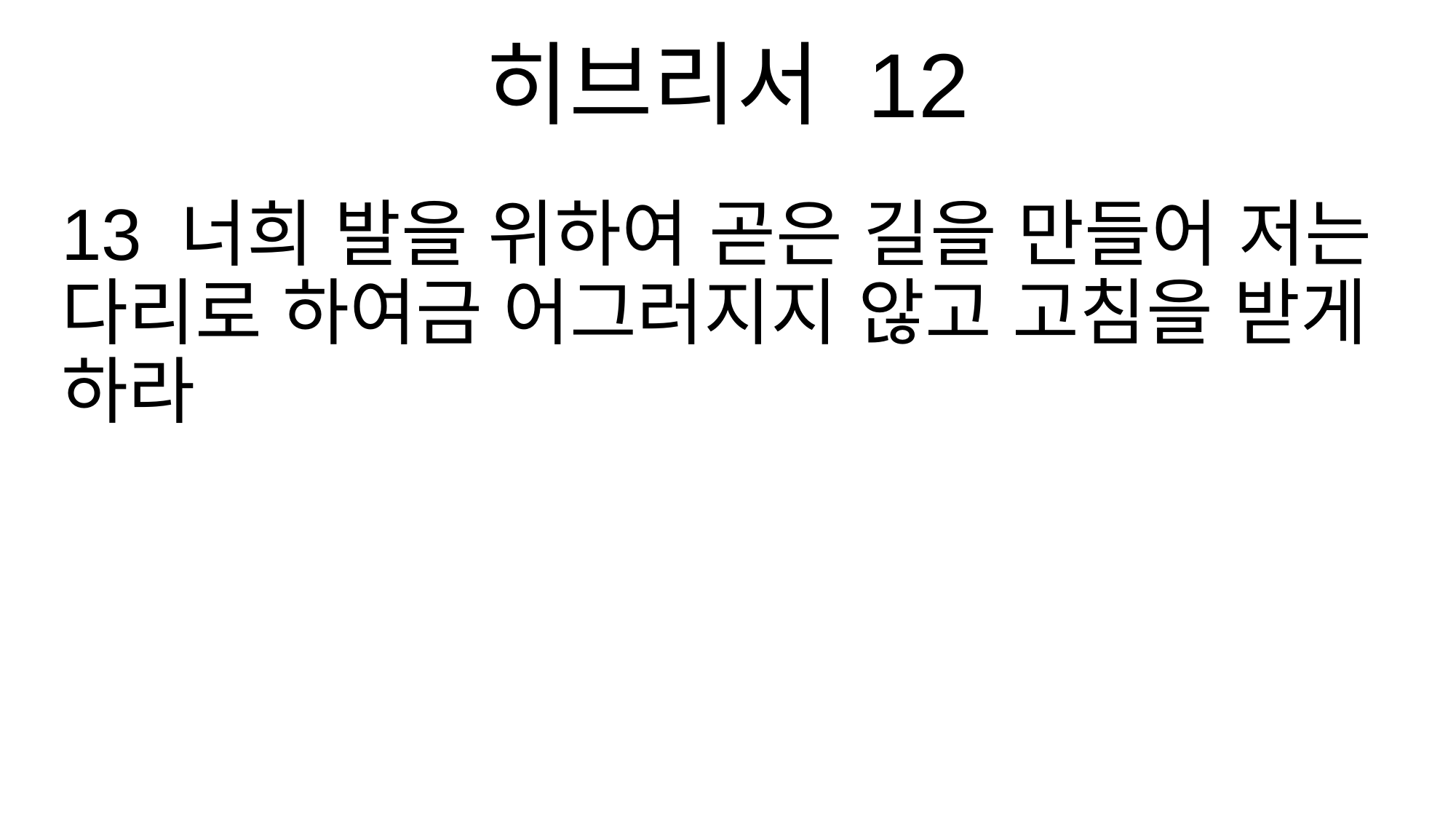

히브리서 12
13 너희 발을 위하여 곧은 길을 만들어 저는 다리로 하여금 어그러지지 않고 고침을 받게 하라